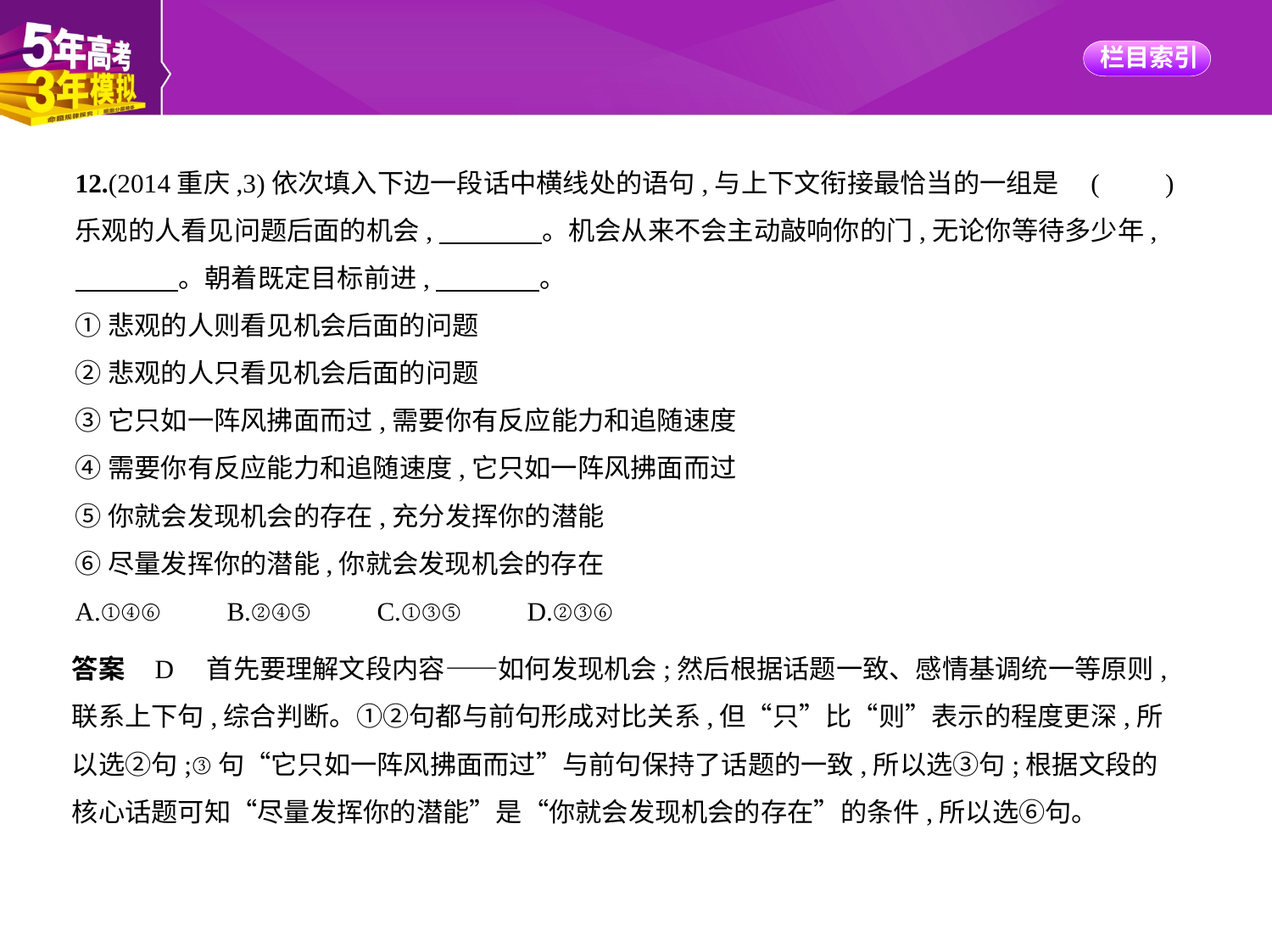

12.(2014重庆,3)依次填入下边一段话中横线处的语句,与上下文衔接最恰当的一组是 (　　)
乐观的人看见问题后面的机会,　　　    。机会从来不会主动敲响你的门,无论你等待多少年,
　　　    。朝着既定目标前进,　　　    。
①悲观的人则看见机会后面的问题
②悲观的人只看见机会后面的问题
③它只如一阵风拂面而过,需要你有反应能力和追随速度
④需要你有反应能力和追随速度,它只如一阵风拂面而过
⑤你就会发现机会的存在,充分发挥你的潜能
⑥尽量发挥你的潜能,你就会发现机会的存在
A.①④⑥　　B.②④⑤　　C.①③⑤　　D.②③⑥
答案    D    首先要理解文段内容——如何发现机会;然后根据话题一致、感情基调统一等原则,
联系上下句,综合判断。①②句都与前句形成对比关系,但“只”比“则”表示的程度更深,所
以选②句;③句“它只如一阵风拂面而过”与前句保持了话题的一致,所以选③句;根据文段的
核心话题可知“尽量发挥你的潜能”是“你就会发现机会的存在”的条件,所以选⑥句。